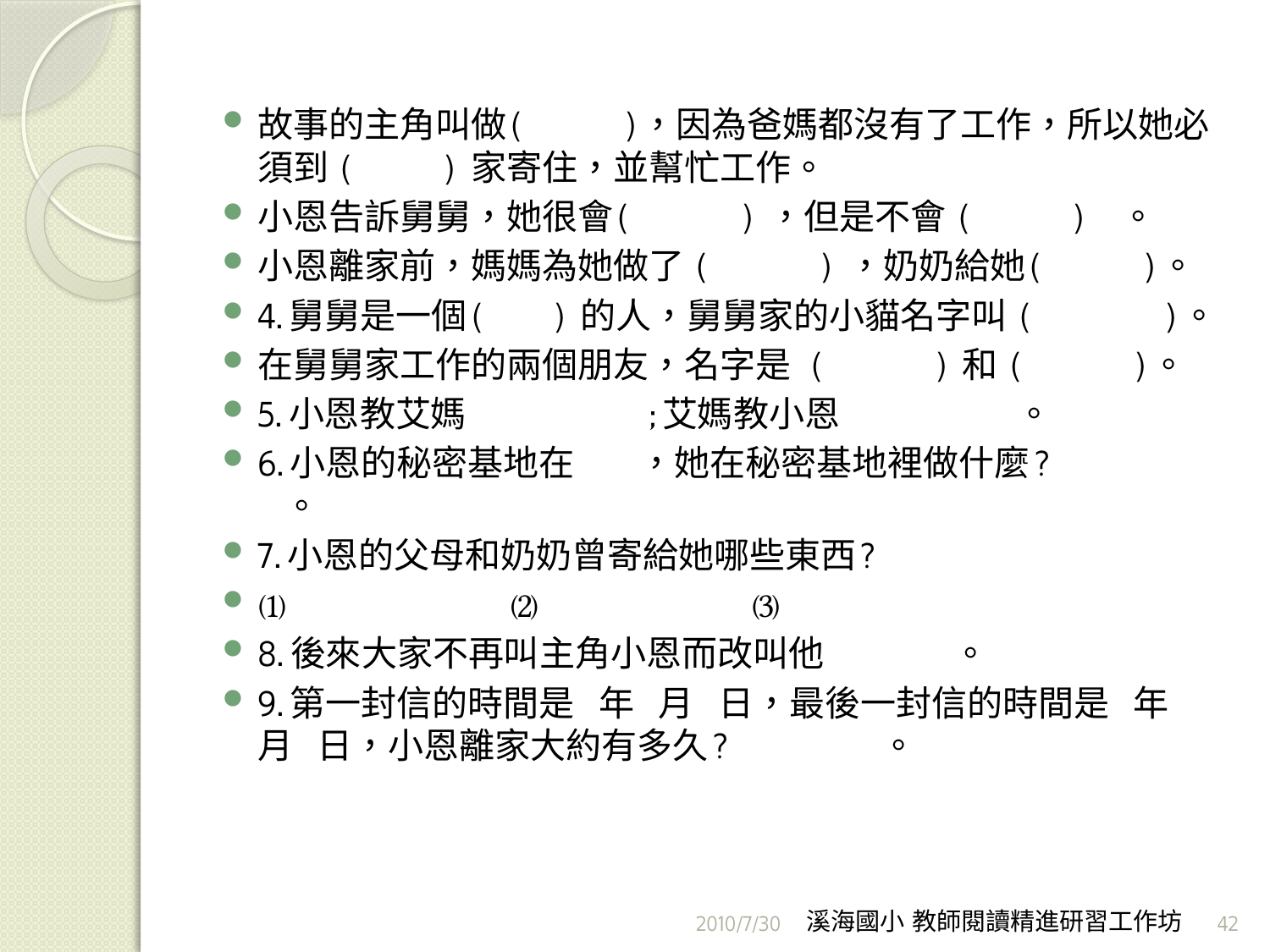

故事的主角叫做(          )，因為爸媽都沒有了工作，所以她必須到 (         ) 家寄住，並幫忙工作。
小恩告訴舅舅，她很會(           ) ，但是不會 (          )   。
小恩離家前，媽媽為她做了 (           ) ，奶奶給她(          )。
4.舅舅是一個(       ) 的人，舅舅家的小貓名字叫 (             )。
在舅舅家工作的兩個朋友，名字是  (           ) 和 (           )。
5.小恩教艾媽                      ;艾媽教小恩                      。
6.小恩的秘密基地在        ，她在秘密基地裡做什麼?                   。
7.小恩的父母和奶奶曾寄給她哪些東西?
⑴                     ⑵                    ⑶
8.後來大家不再叫主角小恩而改叫他                。
9.第一封信的時間是   年   月   日，最後一封信的時間是   年   月   日，小恩離家大約有多久?              。

2010/7/30
溪海國小 教師閱讀精進研習工作坊
42